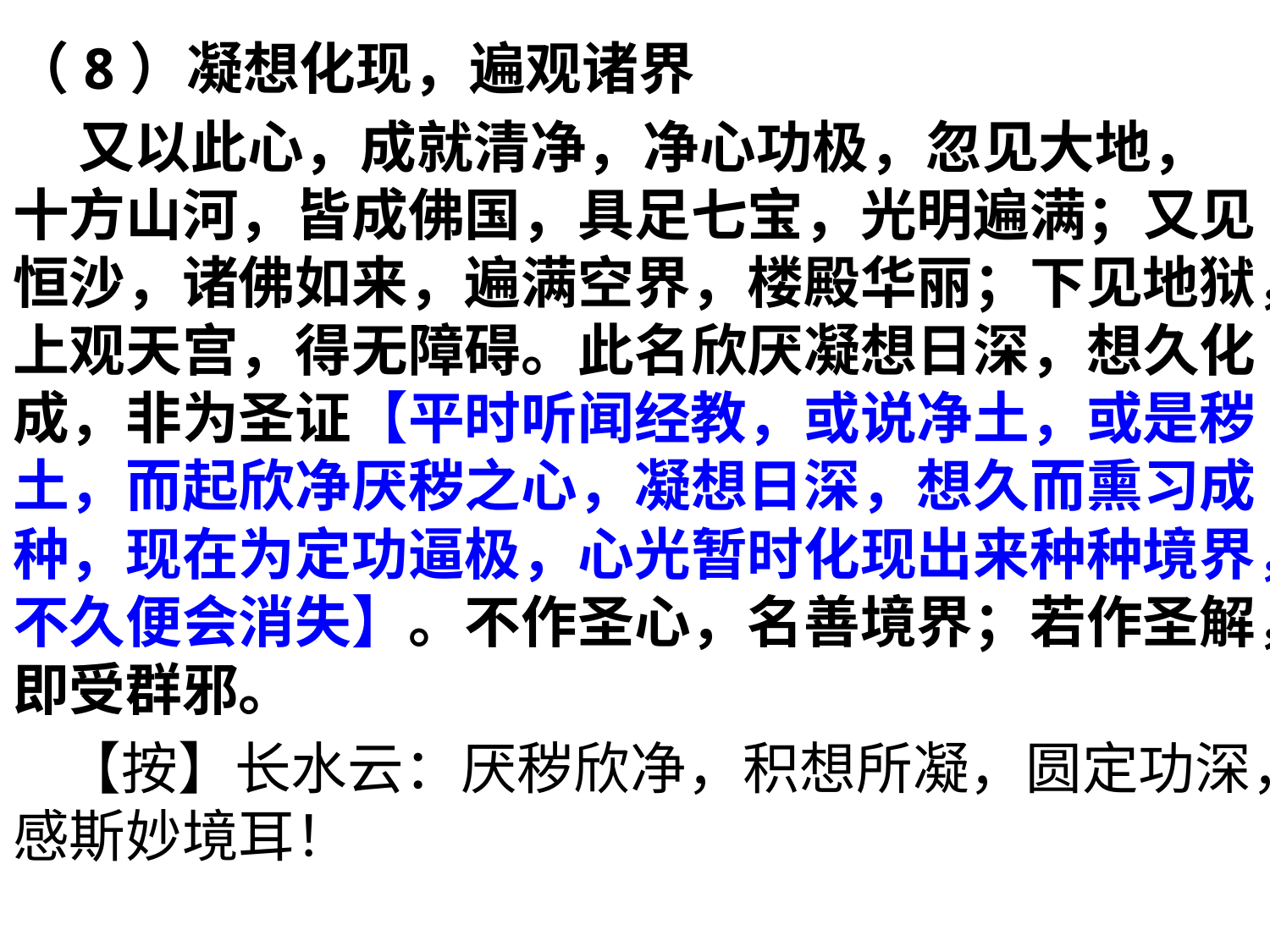

（8）凝想化现，遍观诸界
    又以此心，成就清净，净心功极，忽见大地，十方山河，皆成佛国，具足七宝，光明遍满；又见恒沙，诸佛如来，遍满空界，楼殿华丽；下见地狱，上观天宫，得无障碍。此名欣厌凝想日深，想久化成，非为圣证【平时听闻经教，或说净土，或是秽土，而起欣净厌秽之心，凝想日深，想久而熏习成种，现在为定功逼极，心光暂时化现出来种种境界，不久便会消失】。不作圣心，名善境界；若作圣解，即受群邪。
   【按】长水云：厌秽欣净，积想所凝，圆定功深，感斯妙境耳！